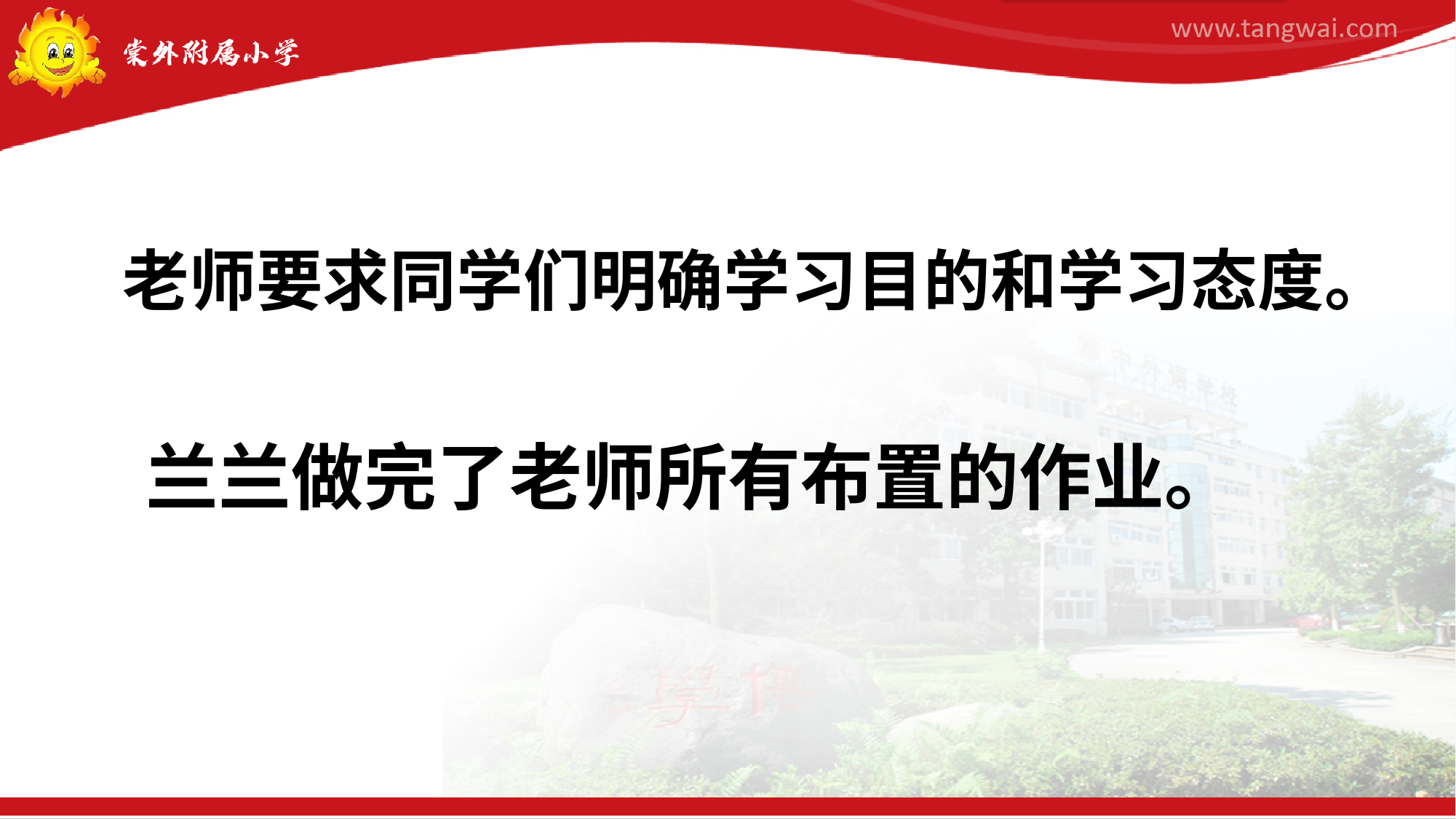

老师要求同学们明确学习目的和学习态度。

兰兰做完了老师所有布置的作业。